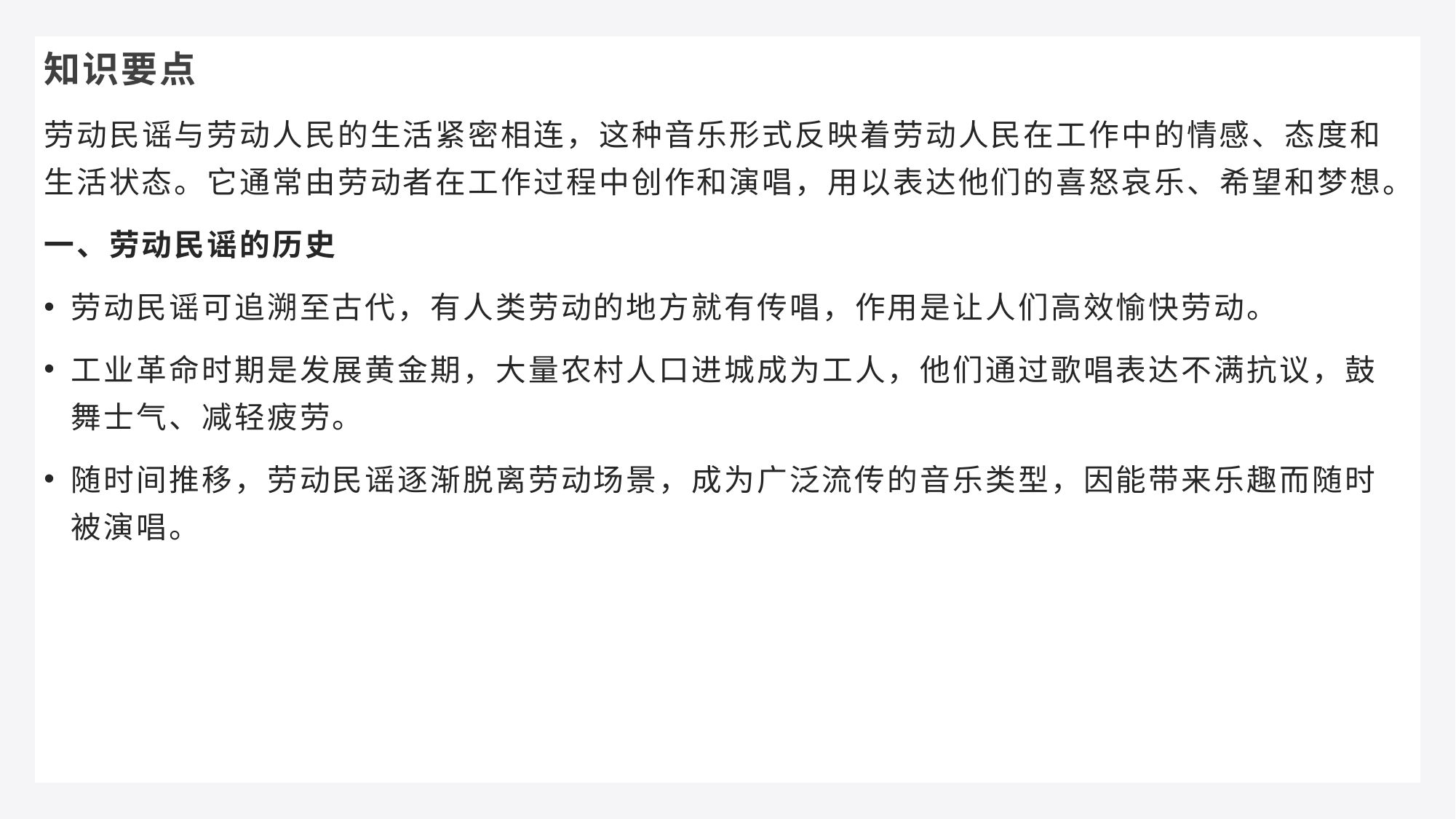

知识要点
劳动民谣与劳动人民的生活紧密相连，这种音乐形式反映着劳动人民在工作中的情感、态度和生活状态。它通常由劳动者在工作过程中创作和演唱，用以表达他们的喜怒哀乐、希望和梦想。
一、劳动民谣的历史
劳动民谣可追溯至古代，有人类劳动的地方就有传唱，作用是让人们高效愉快劳动。
工业革命时期是发展黄金期，大量农村人口进城成为工人，他们通过歌唱表达不满抗议，鼓舞士气、减轻疲劳。
随时间推移，劳动民谣逐渐脱离劳动场景，成为广泛流传的音乐类型，因能带来乐趣而随时被演唱。